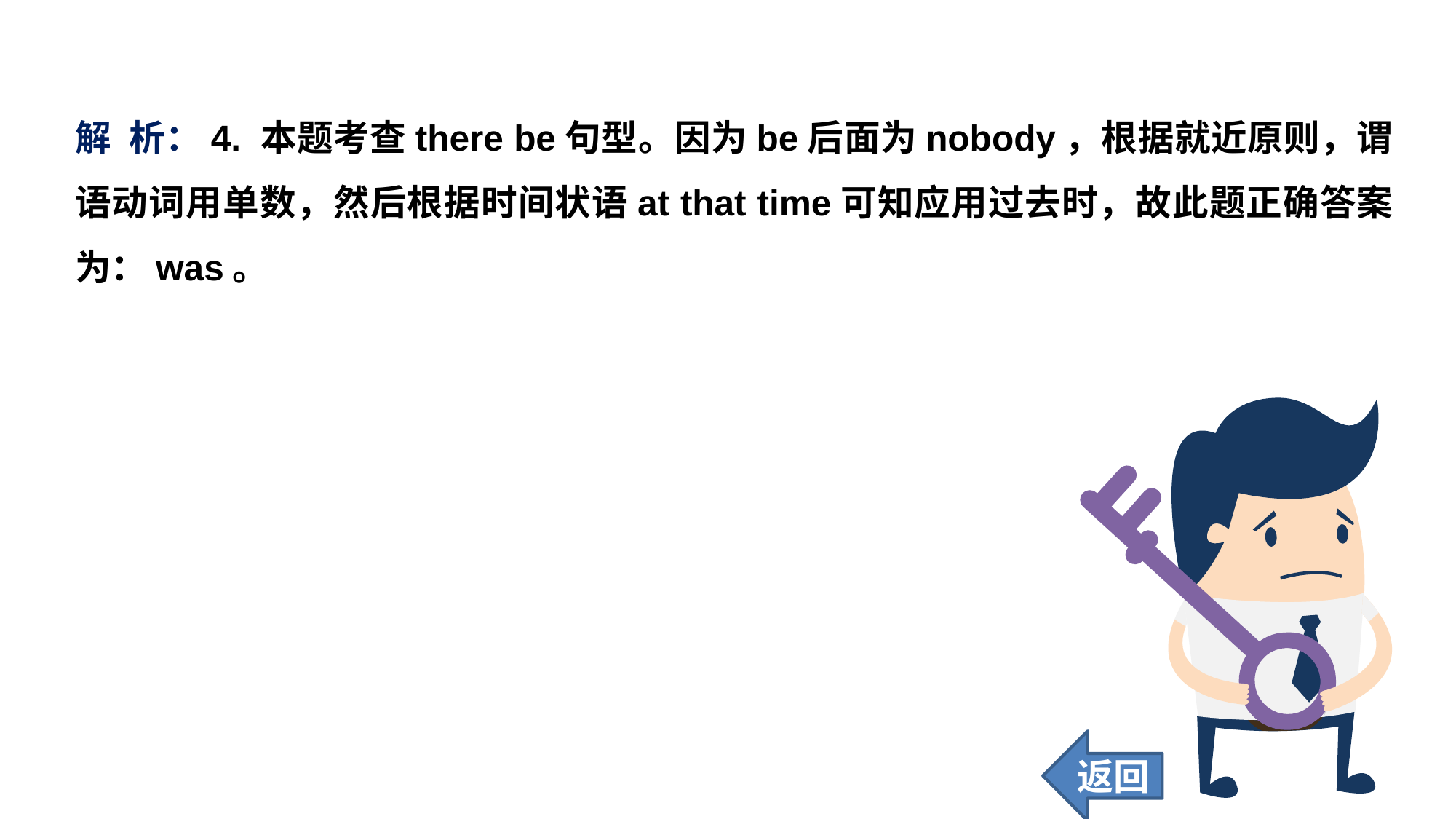

解  析：4. 本题考查there be句型。因为be后面为nobody，根据就近原则，谓语动词用单数，然后根据时间状语at that time可知应用过去时，故此题正确答案为：was。

返回
92